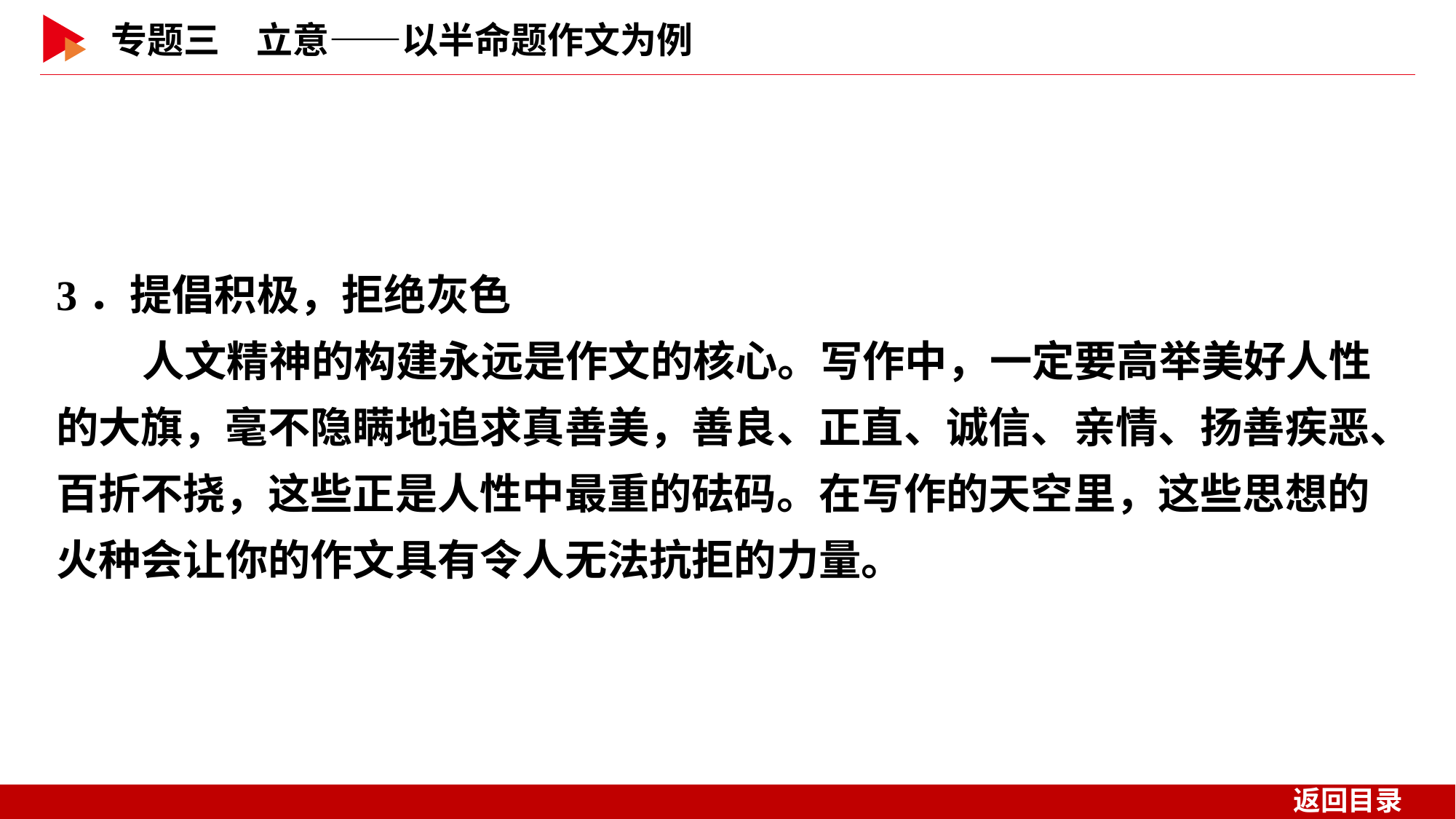

3．提倡积极，拒绝灰色
人文精神的构建永远是作文的核心。写作中，一定要高举美好人性的大旗，毫不隐瞒地追求真善美，善良、正直、诚信、亲情、扬善疾恶、百折不挠，这些正是人性中最重的砝码。在写作的天空里，这些思想的火种会让你的作文具有令人无法抗拒的力量。